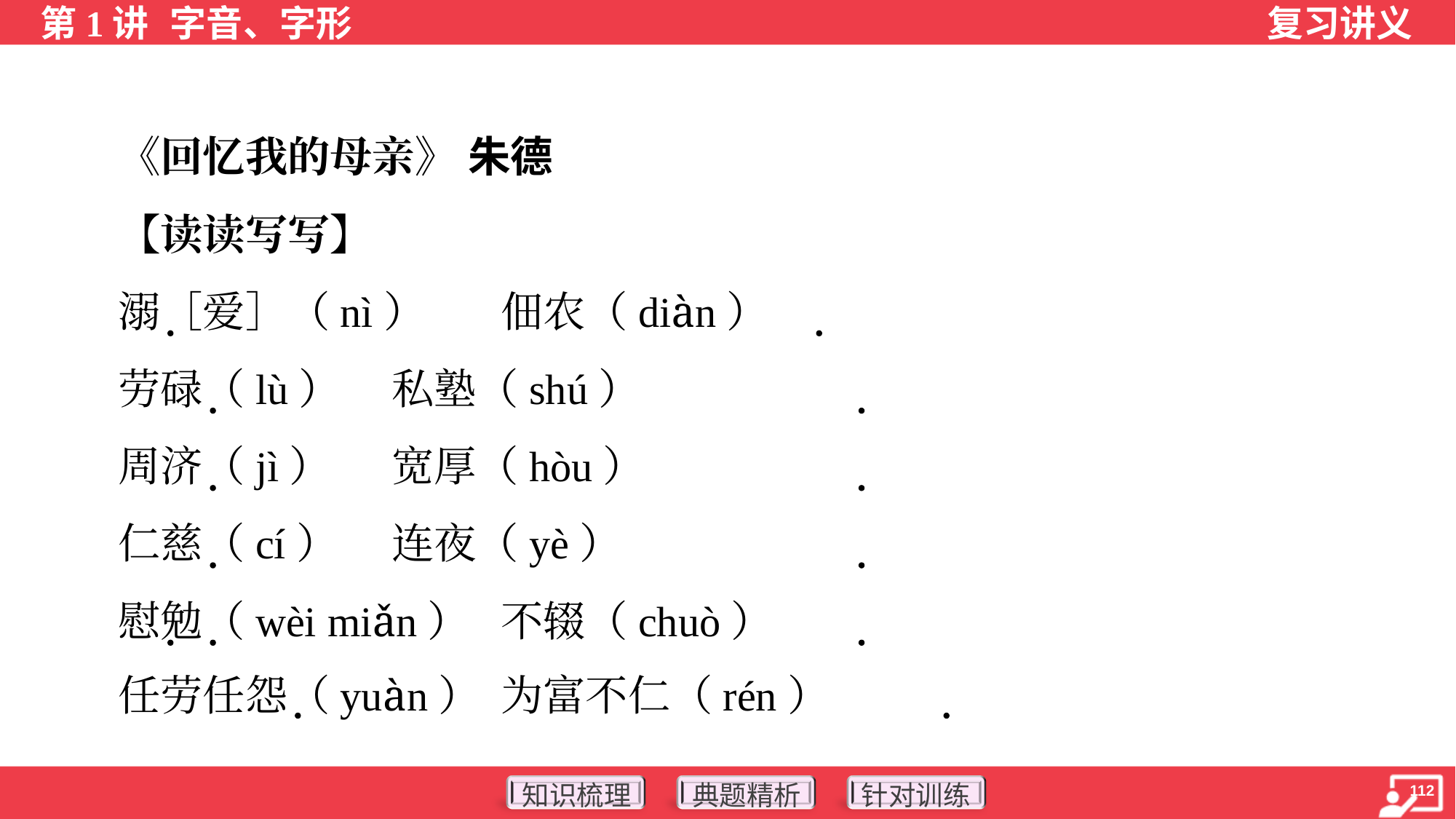

《回忆我的母亲》 朱德
    【读读写写】
    溺［爱］（nì）	佃农（diàn）
    劳碌（lù）	私塾（shú）
    周济（jì）	宽厚（hòu）
    仁慈（cí）	连夜（yè）
    慰勉（wèi miǎn）	不辍（chuò）
    任劳任怨（yuàn）	为富不仁（rén）